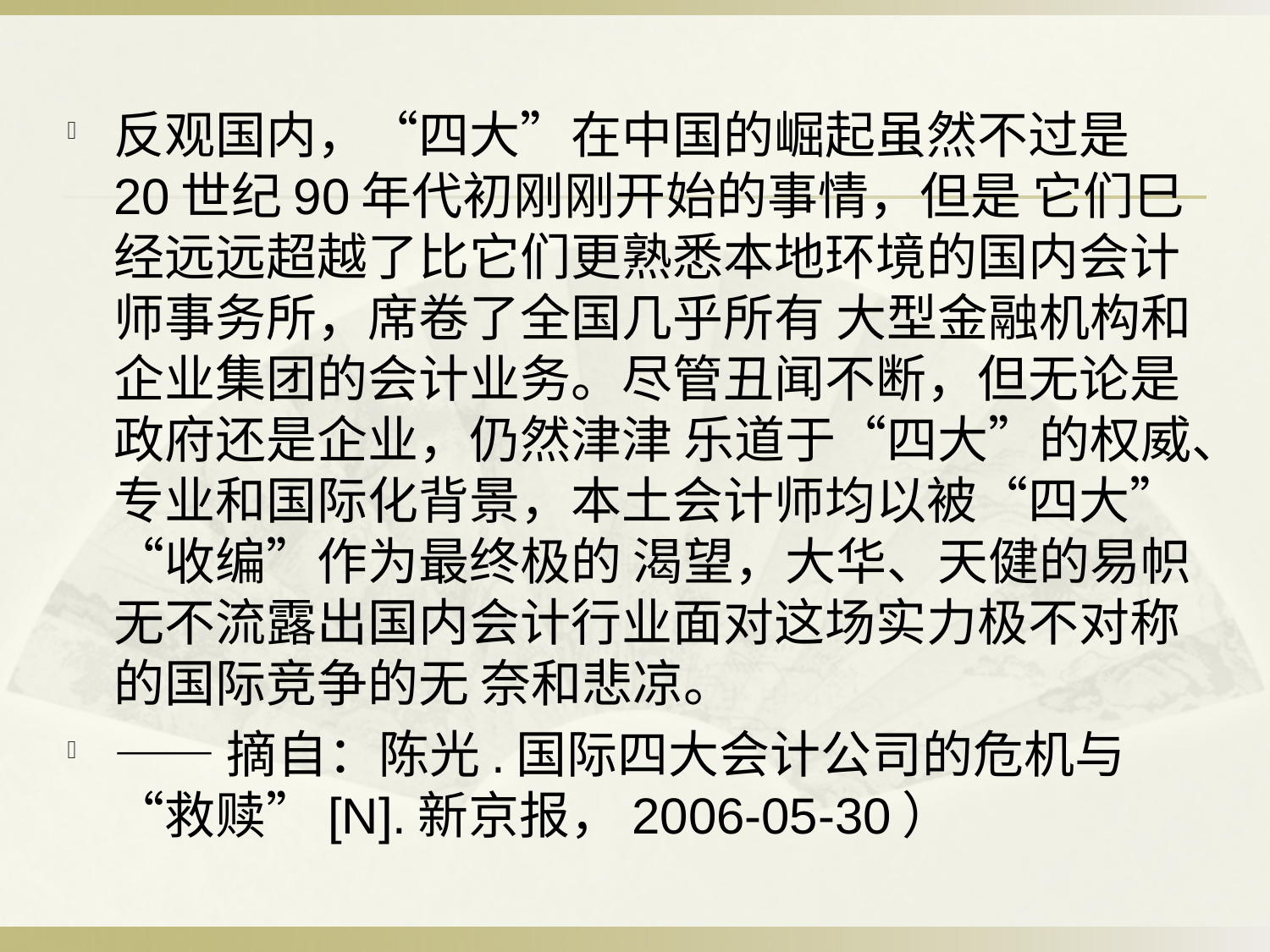

反观国内，“四大”在中国的崛起虽然不过是20世纪90年代初刚刚开始的事情，但是 它们巳经远远超越了比它们更熟悉本地环境的国内会计师事务所，席卷了全国几乎所有 大型金融机构和企业集团的会计业务。尽管丑闻不断，但无论是政府还是企业，仍然津津 乐道于“四大”的权威、专业和国际化背景，本土会计师均以被“四大”“收编”作为最终极的 渴望，大华、天健的易帜无不流露出国内会计行业面对这场实力极不对称的国际竞争的无 奈和悲凉。
——摘自：陈光.国际四大会计公司的危机与“救赎”[N].新京报，2006-05-30）